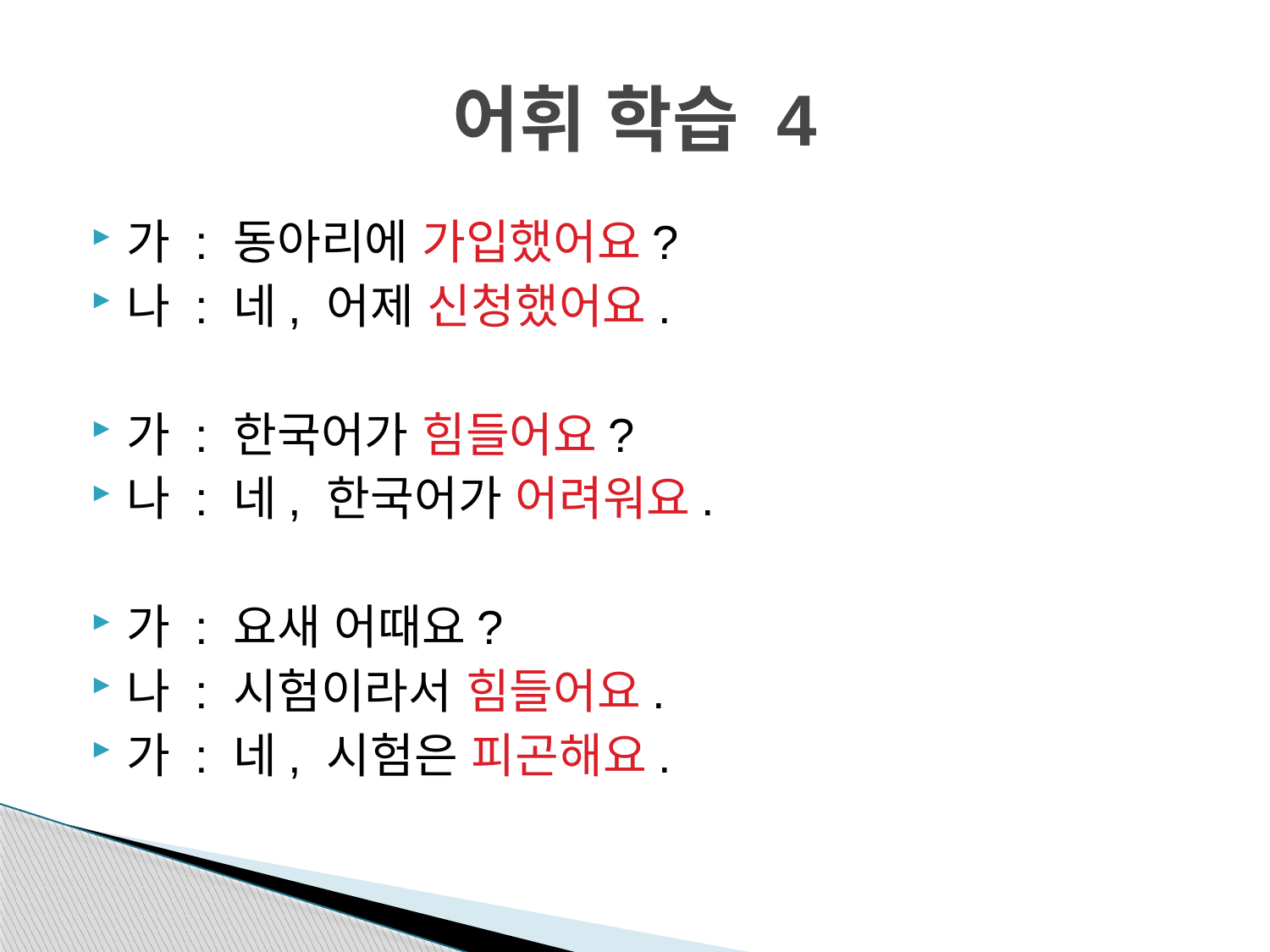

# 어휘 학습 4
가 : 동아리에 가입했어요?
나 : 네, 어제 신청했어요.

가 : 한국어가 힘들어요?
나 : 네, 한국어가 어려워요.

가 : 요새 어때요?
나 : 시험이라서 힘들어요.
가 : 네, 시험은 피곤해요.